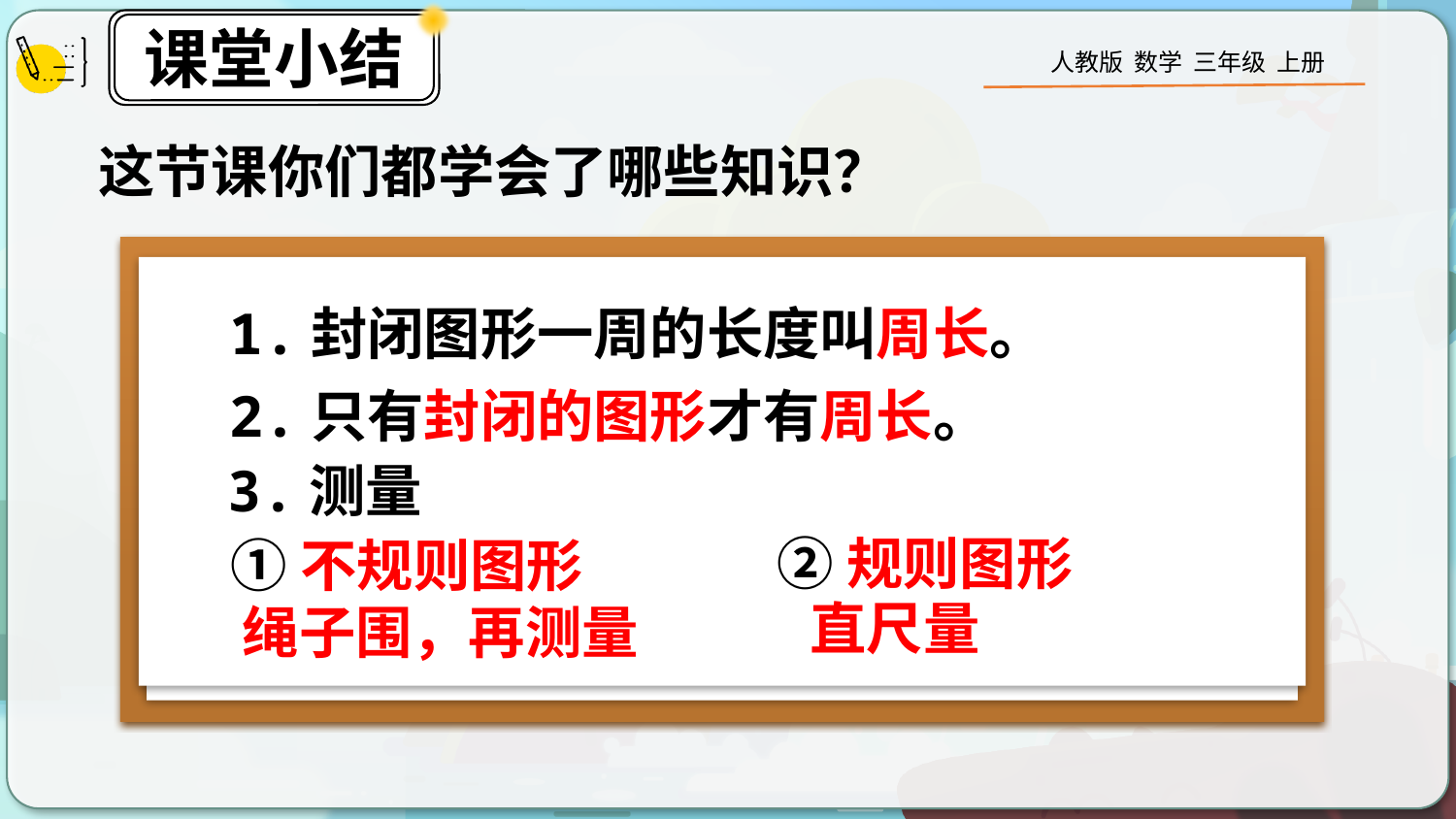

这节课你们都学会了哪些知识？

.
1.封闭图形一周的长度叫周长。
2.只有封闭的图形才有周长。
3.测量
②规则图形
①不规则图形
直尺量
绳子围，再测量